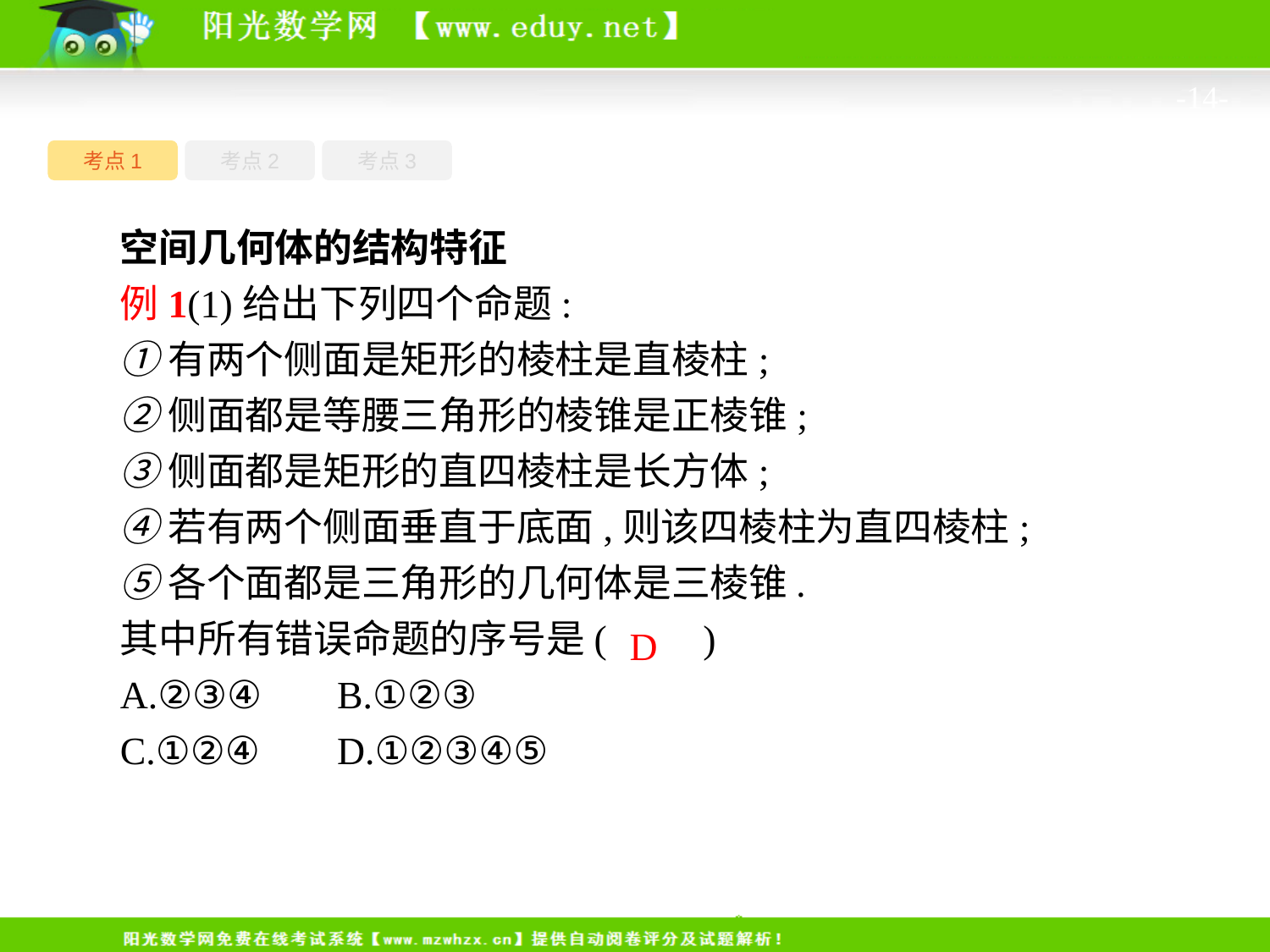

-14-
考点1
考点3
考点2
空间几何体的结构特征
例1(1)给出下列四个命题:
①有两个侧面是矩形的棱柱是直棱柱;
②侧面都是等腰三角形的棱锥是正棱锥;
③侧面都是矩形的直四棱柱是长方体;
④若有两个侧面垂直于底面,则该四棱柱为直四棱柱;
⑤各个面都是三角形的几何体是三棱锥.
其中所有错误命题的序号是(　　)
A.②③④	B.①②③
C.①②④	D.①②③④⑤
D